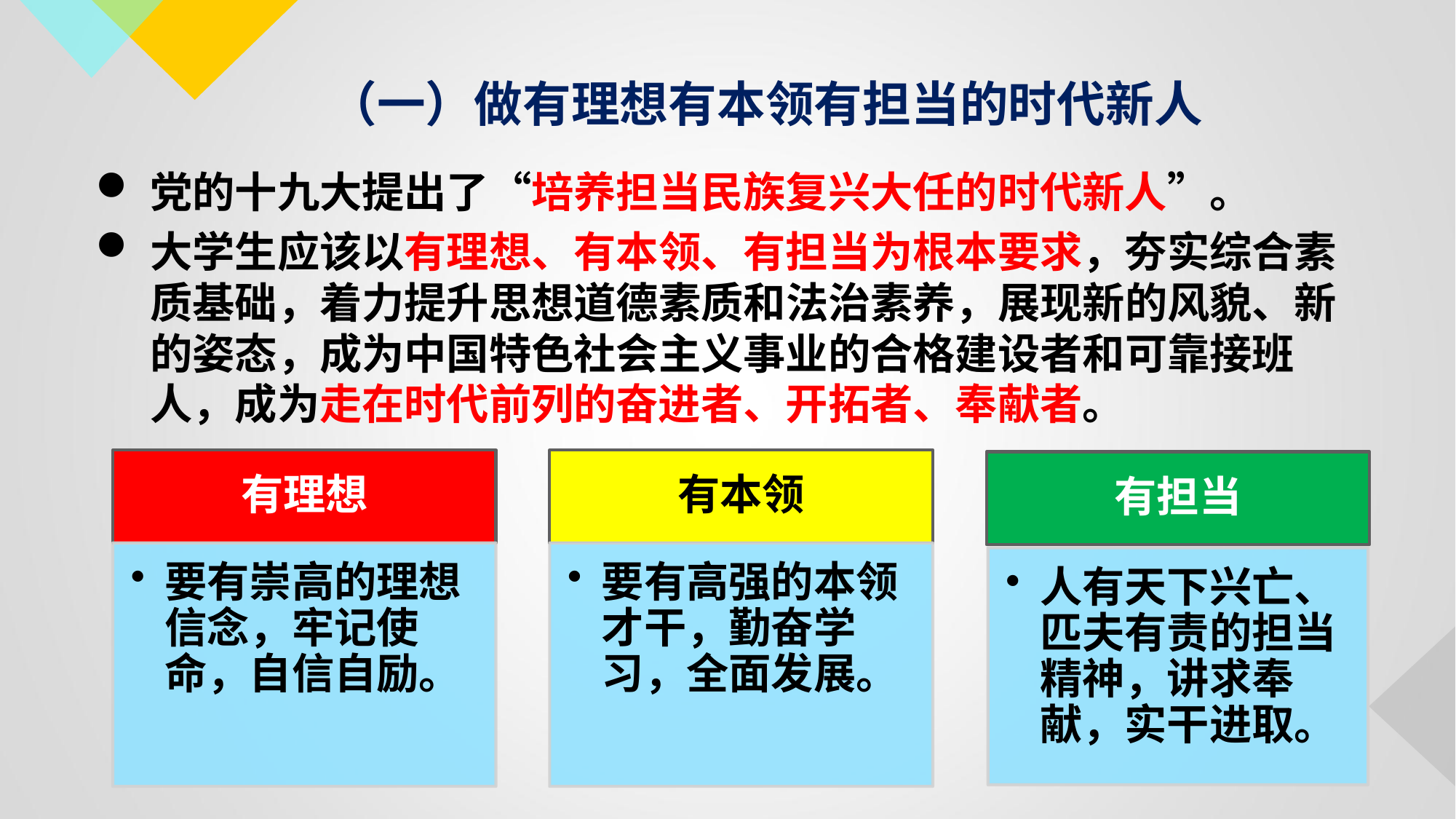

（一）做有理想有本领有担当的时代新人
党的十九大提出了“培养担当民族复兴大任的时代新人”。
大学生应该以有理想、有本领、有担当为根本要求，夯实综合素质基础，着力提升思想道德素质和法治素养，展现新的风貌、新的姿态，成为中国特色社会主义事业的合格建设者和可靠接班人，成为走在时代前列的奋进者、开拓者、奉献者。

有理想
要有崇高的理想信念，牢记使命，自信自励。
有本领
要有高强的本领才干，勤奋学习，全面发展。
有担当
人有天下兴亡、匹夫有责的担当精神，讲求奉献，实干进取。